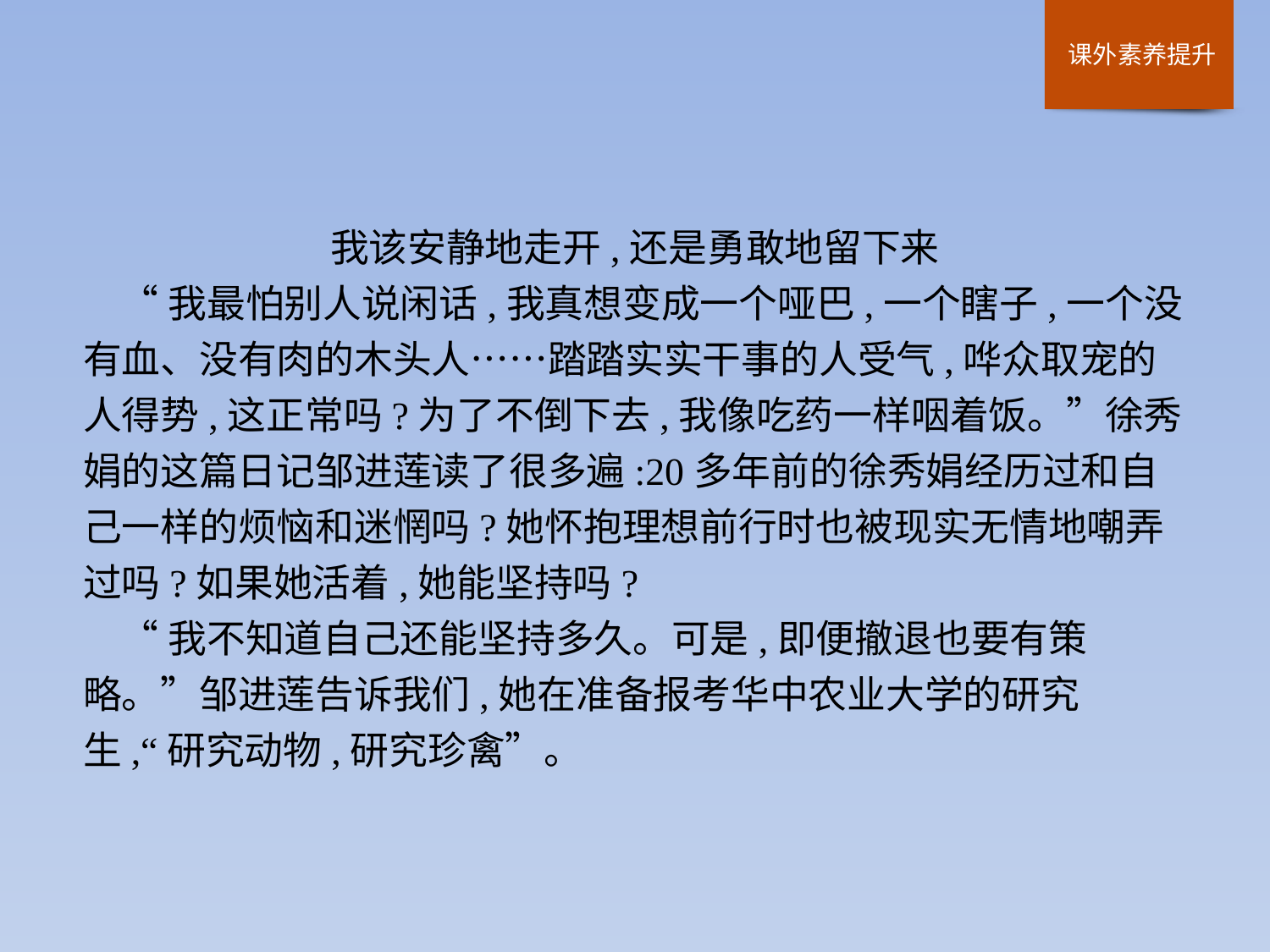

我该安静地走开,还是勇敢地留下来
“我最怕别人说闲话,我真想变成一个哑巴,一个瞎子,一个没有血、没有肉的木头人……踏踏实实干事的人受气,哗众取宠的人得势,这正常吗?为了不倒下去,我像吃药一样咽着饭。”徐秀娟的这篇日记邹进莲读了很多遍:20多年前的徐秀娟经历过和自己一样的烦恼和迷惘吗?她怀抱理想前行时也被现实无情地嘲弄过吗?如果她活着,她能坚持吗?
“我不知道自己还能坚持多久。可是,即便撤退也要有策略。”邹进莲告诉我们,她在准备报考华中农业大学的研究生,“研究动物,研究珍禽”。